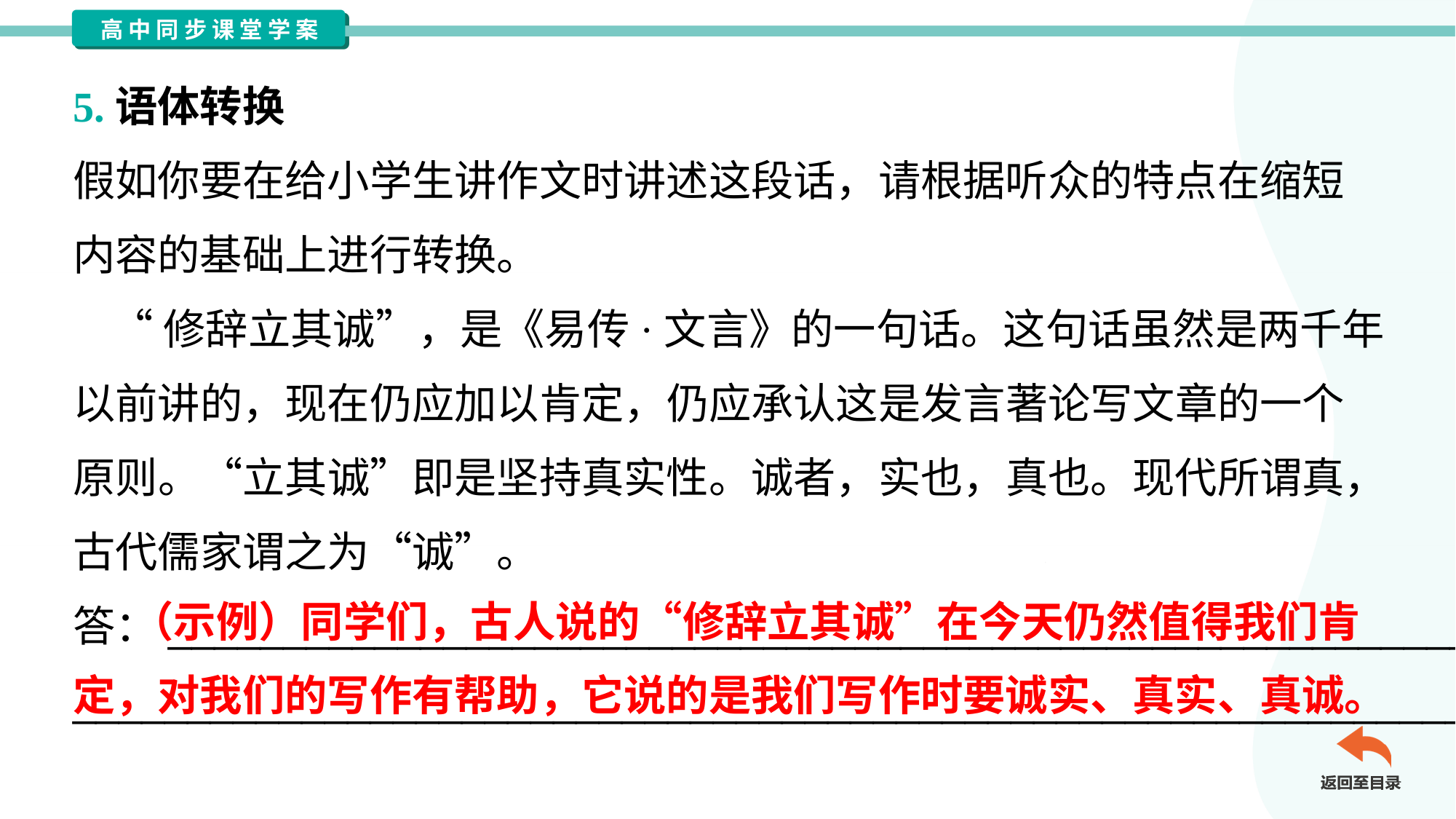

5.语体转换
假如你要在给小学生讲作文时讲述这段话，请根据听众的特点在缩短
内容的基础上进行转换。
    “修辞立其诚”，是《易传·文言》的一句话。这句话虽然是两千年
以前讲的，现在仍应加以肯定，仍应承认这是发言著论写文章的一个
原则。“立其诚”即是坚持真实性。诚者，实也，真也。现代所谓真，
古代儒家谓之为“诚”。
答：___________________________________________________________
_____________________________________________________________
     （示例）同学们，古人说的“修辞立其诚”在今天仍然值得我们肯定，对我们的写作有帮助，它说的是我们写作时要诚实、真实、真诚。